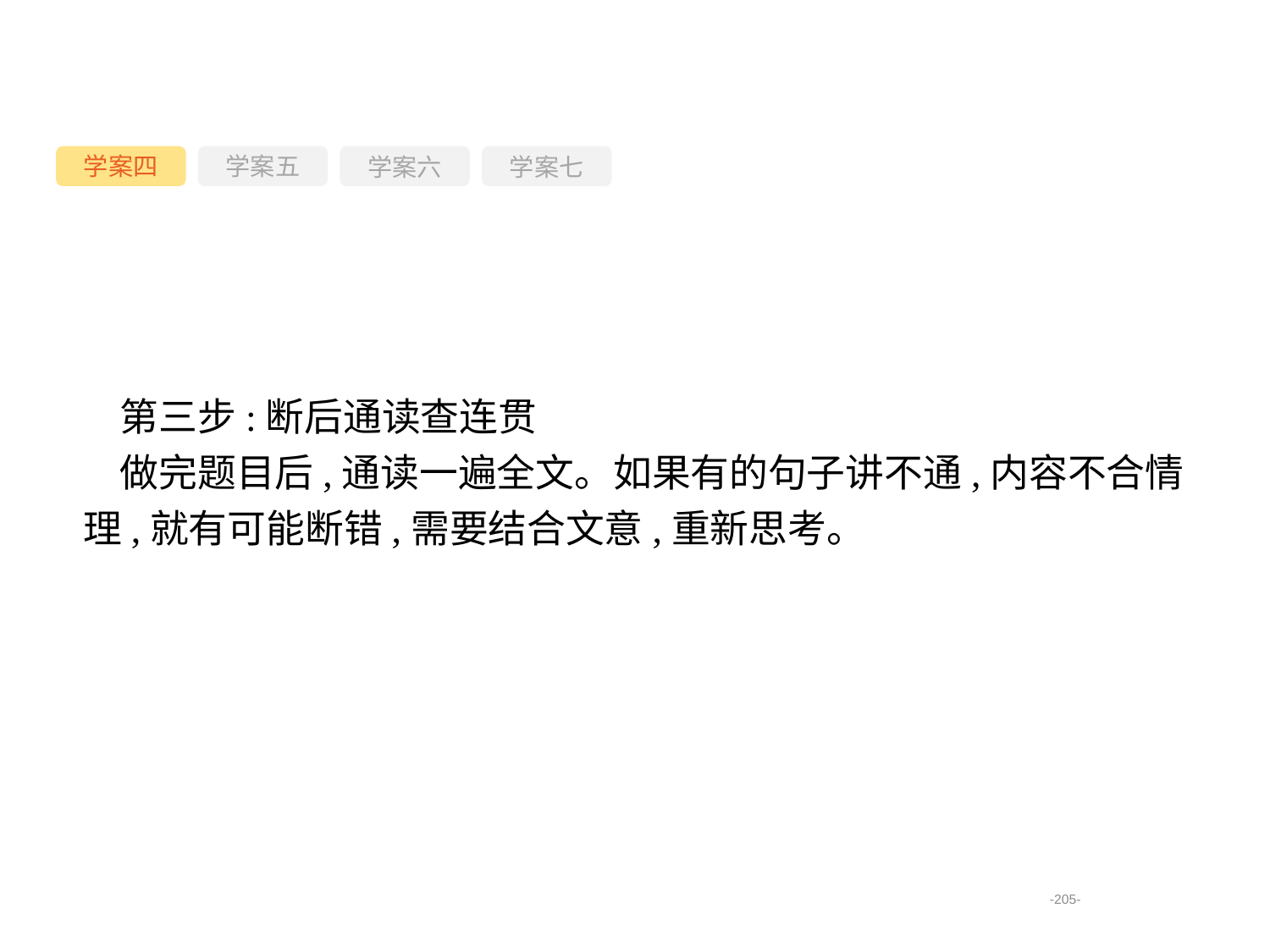

学案四
学案六
学案七
学案五
第三步:断后通读查连贯
做完题目后,通读一遍全文。如果有的句子讲不通,内容不合情理,就有可能断错,需要结合文意,重新思考。
-205-